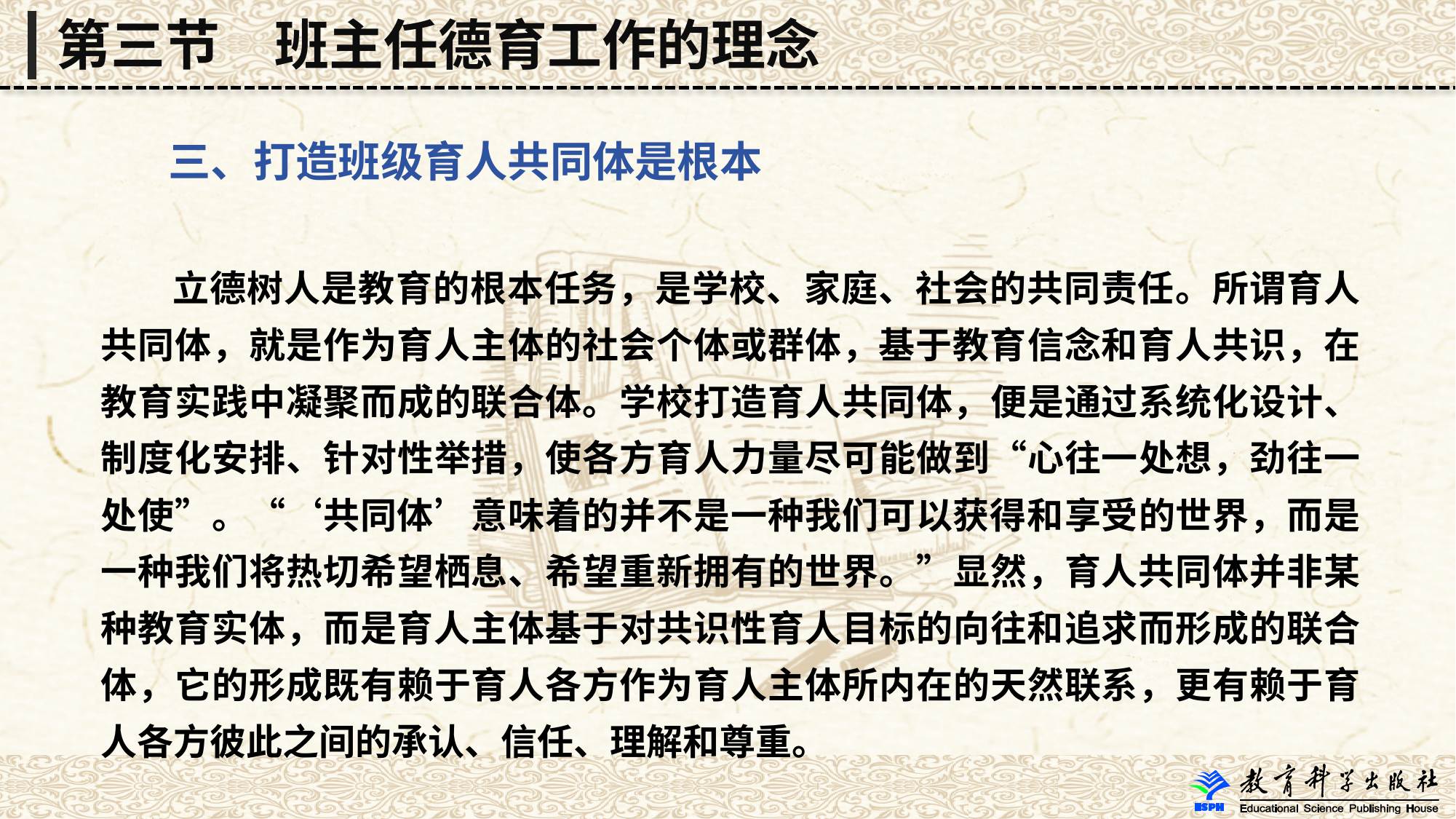

第三节　班主任德育工作的理念

      三、打造班级育人共同体是根本

       立德树人是教育的根本任务，是学校、家庭、社会的共同责任。所谓育人共同体，就是作为育人主体的社会个体或群体，基于教育信念和育人共识，在教育实践中凝聚而成的联合体。学校打造育人共同体，便是通过系统化设计、制度化安排、针对性举措，使各方育人力量尽可能做到“心往一处想，劲往一处使”。“‘共同体’意味着的并不是一种我们可以获得和享受的世界，而是一种我们将热切希望栖息、希望重新拥有的世界。”显然，育人共同体并非某种教育实体，而是育人主体基于对共识性育人目标的向往和追求而形成的联合体，它的形成既有赖于育人各方作为育人主体所内在的天然联系，更有赖于育人各方彼此之间的承认、信任、理解和尊重。